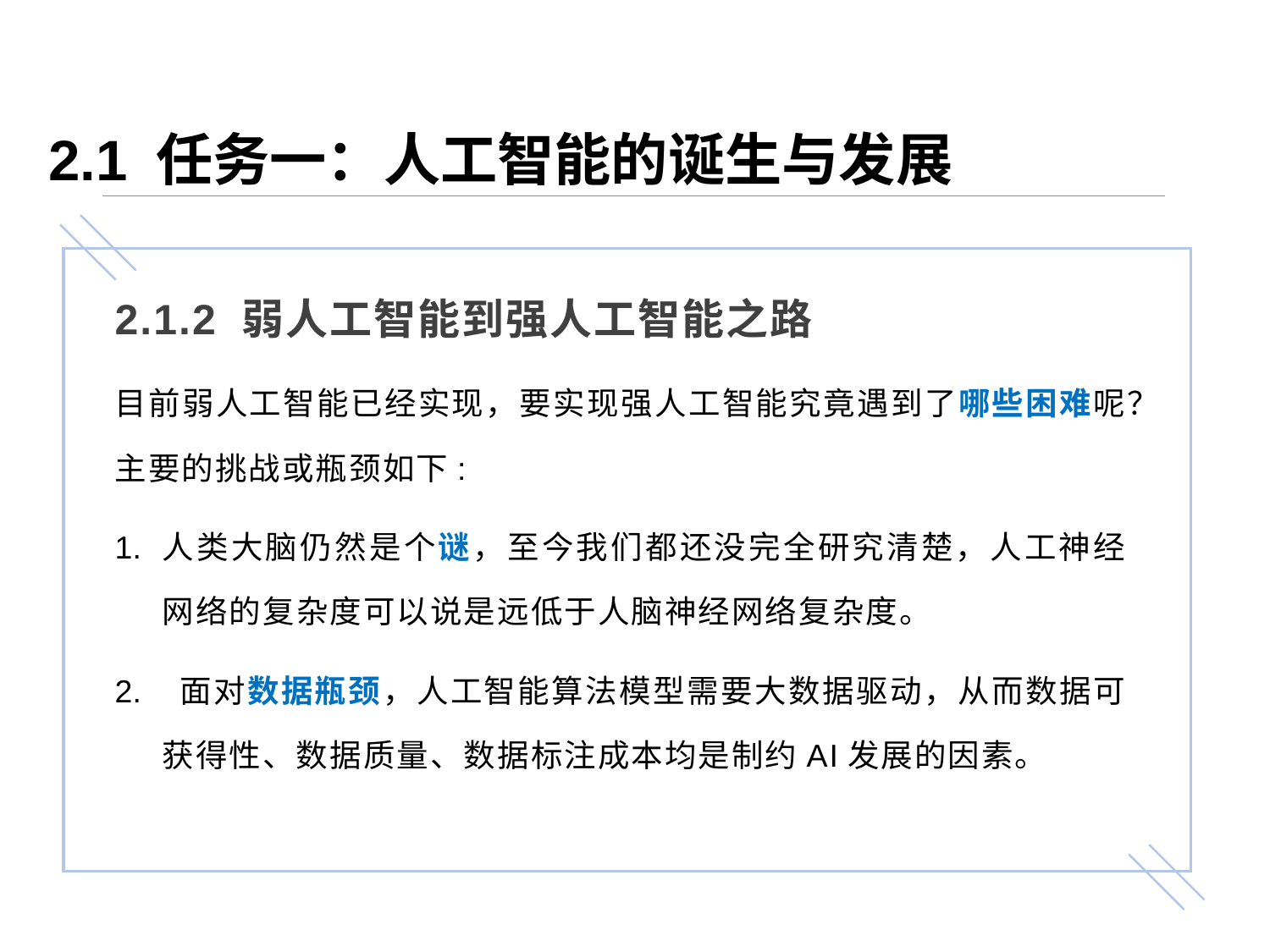

2.1 任务一：人工智能的诞生与发展

2.1.2 弱人工智能到强人工智能之路
目前弱人工智能已经实现，要实现强人工智能究竟遇到了哪些困难呢？主要的挑战或瓶颈如下:
人类大脑仍然是个谜，至今我们都还没完全研究清楚，人工神经网络的复杂度可以说是远低于人脑神经网络复杂度。
 面对数据瓶颈，人工智能算法模型需要大数据驱动，从而数据可获得性、数据质量、数据标注成本均是制约AI发展的因素。